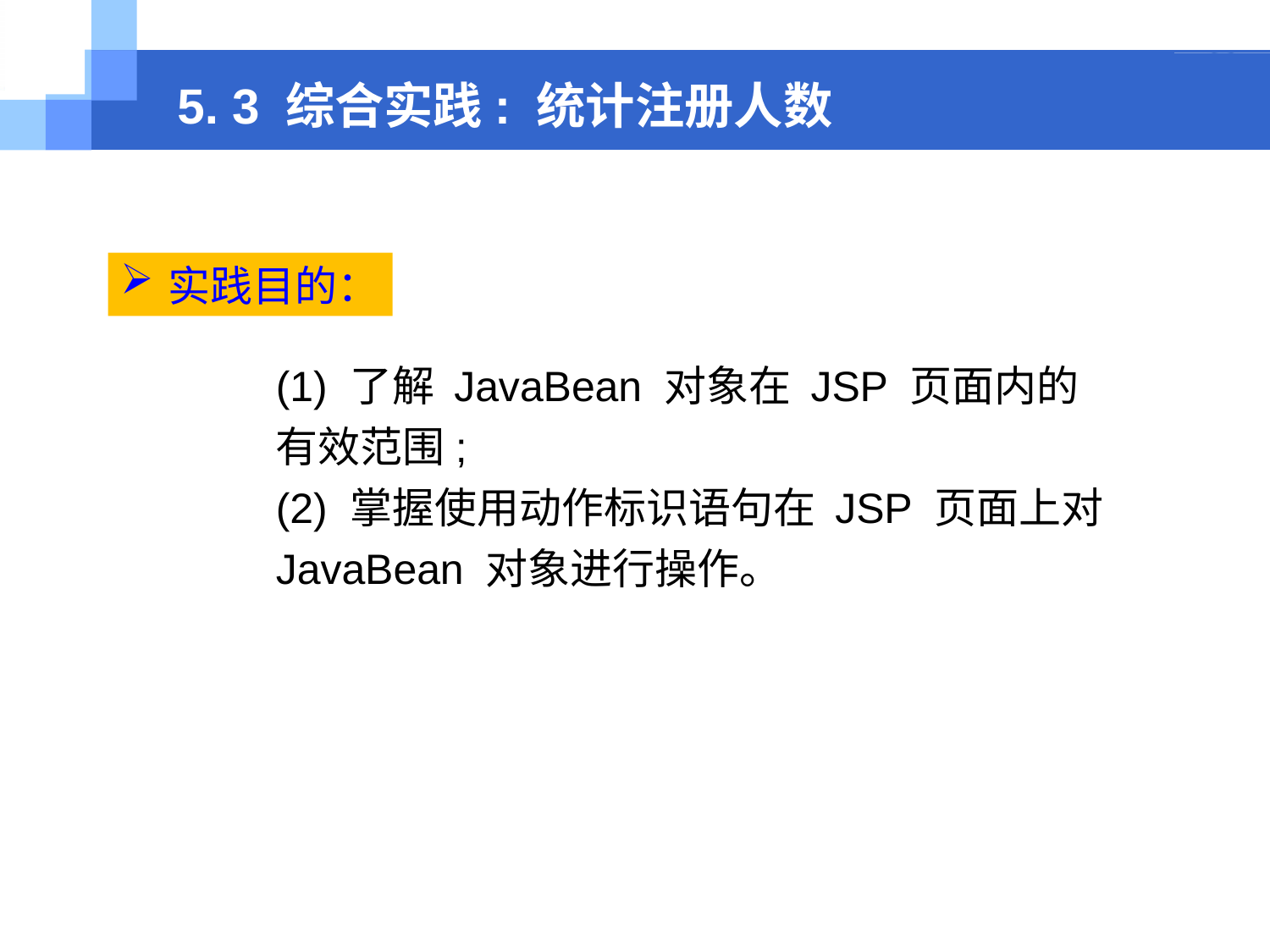

5. 3 综合实践: 统计注册人数
实践目的：
(1) 了解 JavaBean 对象在 JSP 页面内的有效范围;
(2) 掌握使用动作标识语句在 JSP 页面上对 JavaBean 对象进行操作。